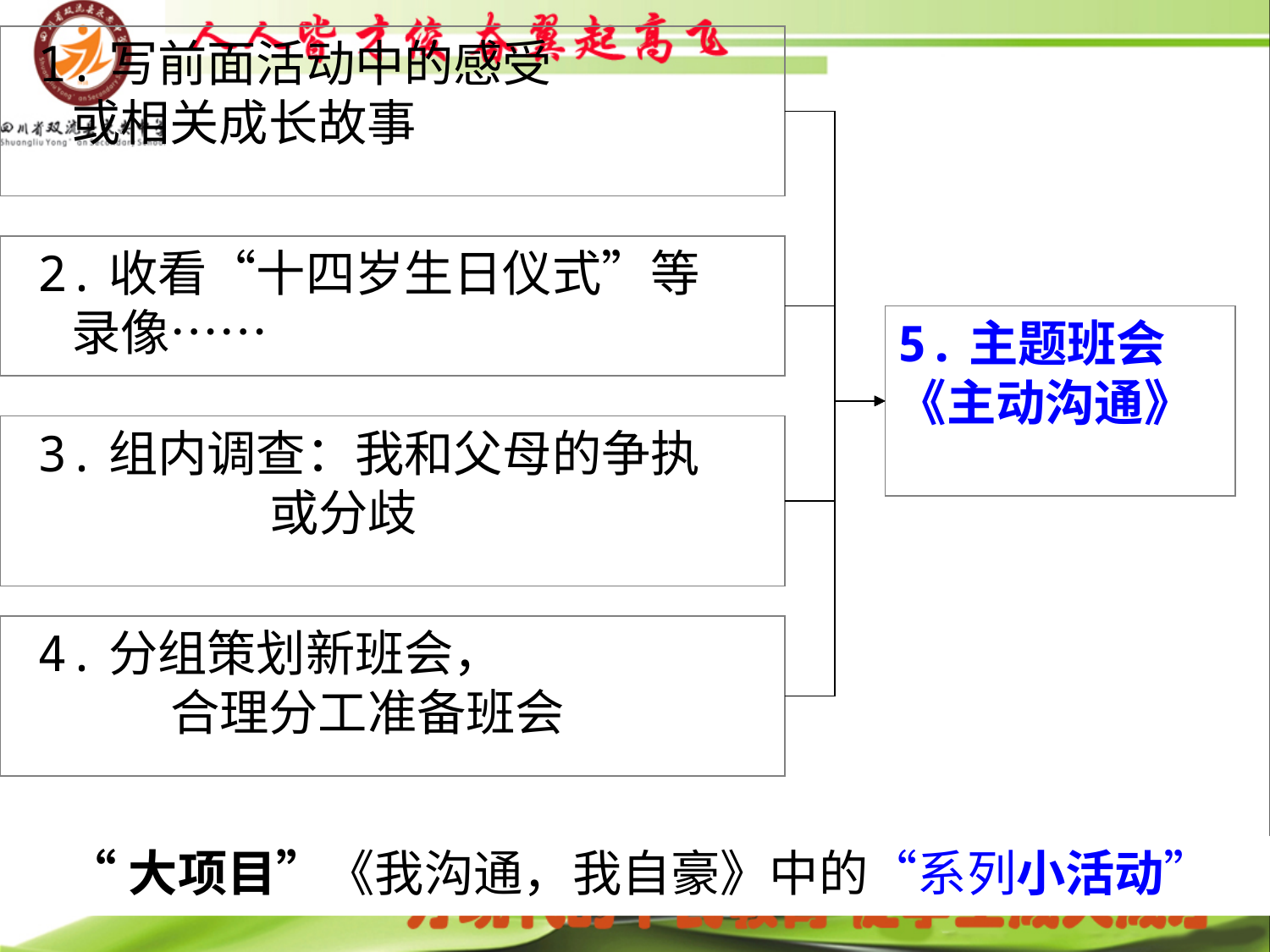

1.写前面活动中的感受
  或相关成长故事
2.收看“十四岁生日仪式”等
  录像……
5.主题班会
《主动沟通》
3.组内调查：我和父母的争执
                    或分歧
4.分组策划新班会，
           合理分工准备班会
 “大项目”《我沟通，我自豪》中的“系列小活动”